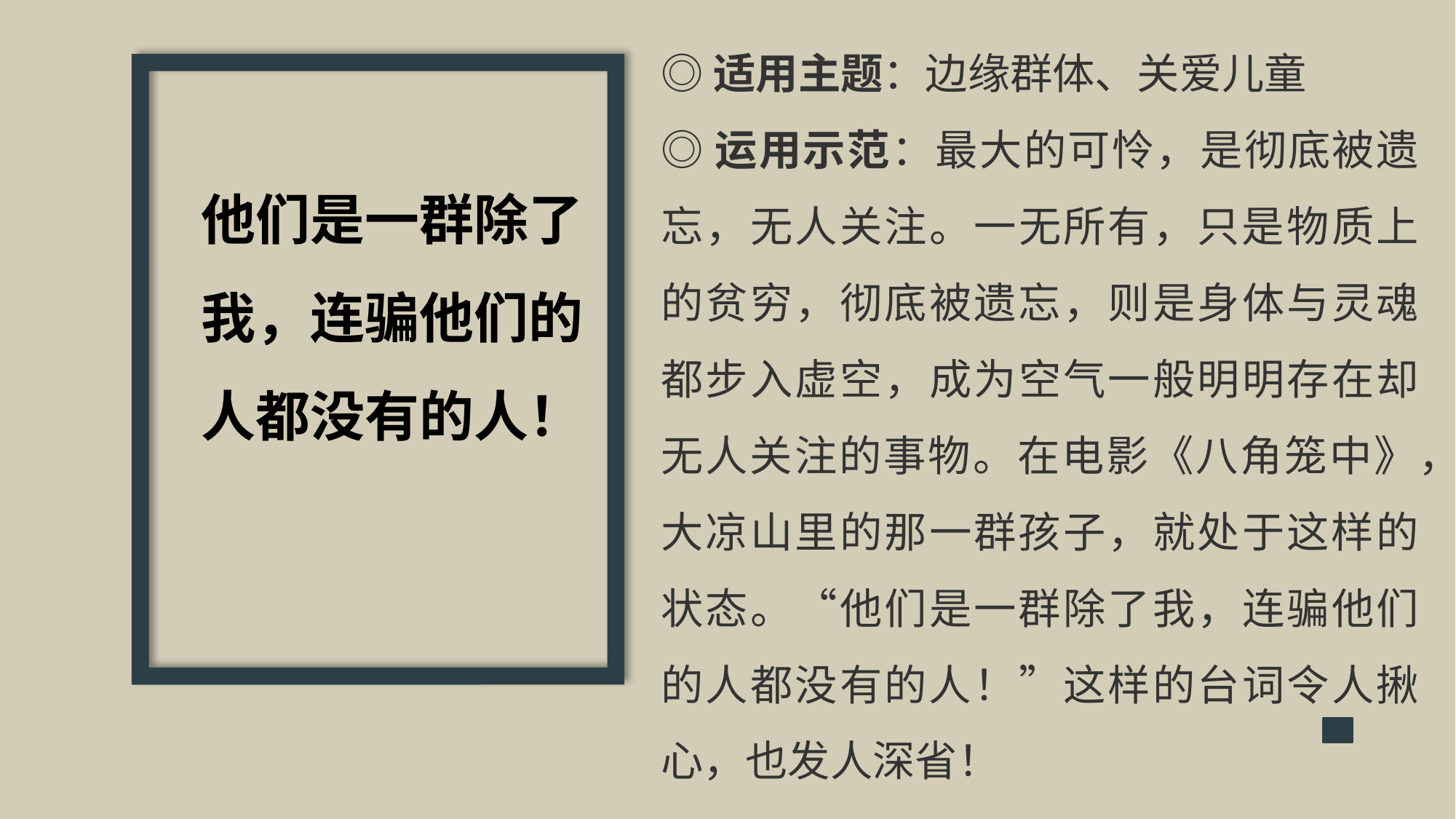

◎适用主题：边缘群体、关爱儿童
◎运用示范：最大的可怜，是彻底被遗忘，无人关注。一无所有，只是物质上的贫穷，彻底被遗忘，则是身体与灵魂都步入虚空，成为空气一般明明存在却无人关注的事物。在电影《八角笼中》，大凉山里的那一群孩子，就处于这样的状态。“他们是一群除了我，连骗他们的人都没有的人！”这样的台词令人揪心，也发人深省！

他们是一群除了我，连骗他们的人都没有的人！